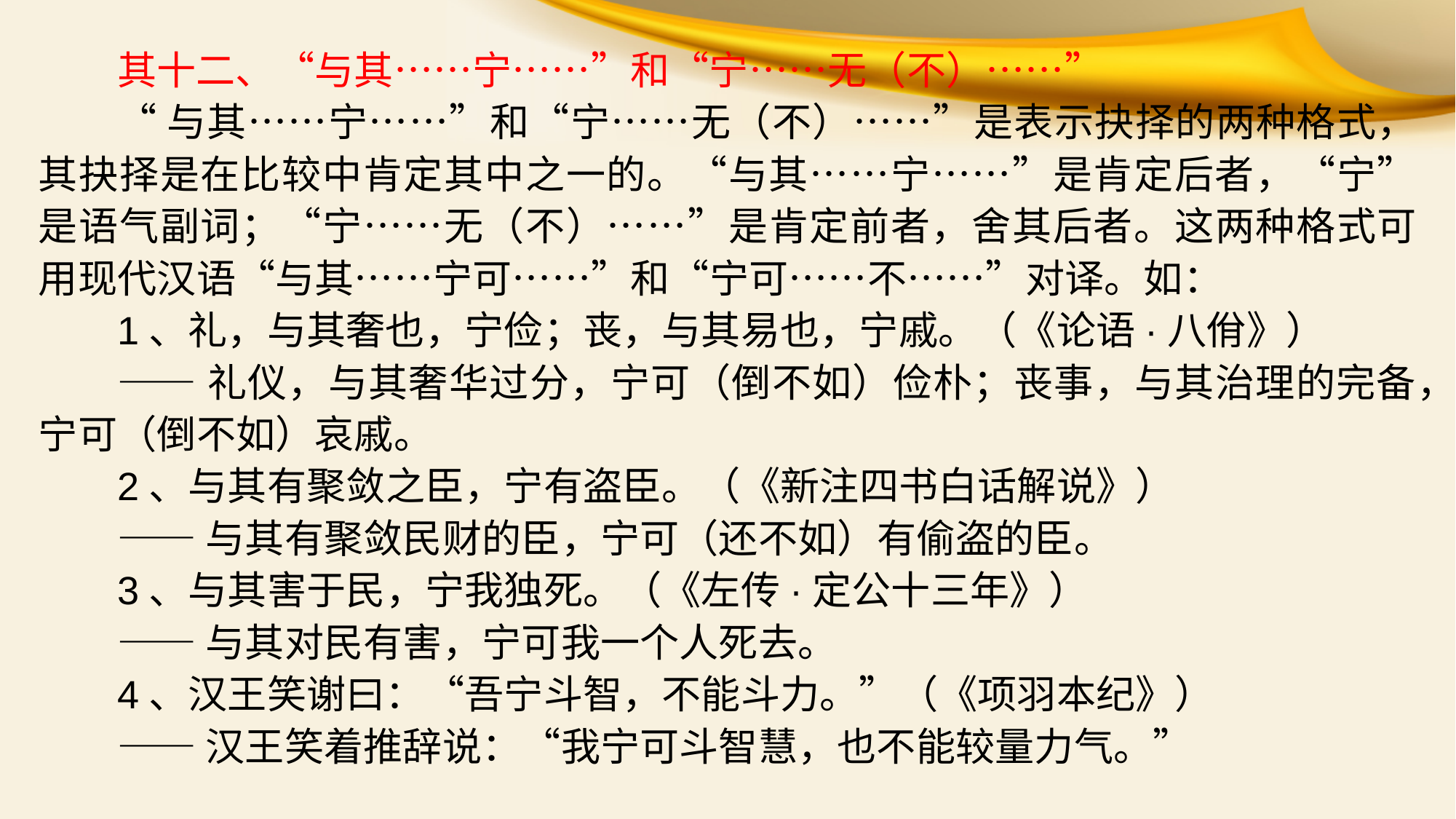

其十二、“与其……宁……”和“宁……无（不）……”
“与其……宁……”和“宁……无（不）……”是表示抉择的两种格式，其抉择是在比较中肯定其中之一的。“与其……宁……”是肯定后者，“宁”是语气副词；“宁……无（不）……”是肯定前者，舍其后者。这两种格式可用现代汉语“与其……宁可……”和“宁可……不……”对译。如：
1、礼，与其奢也，宁俭；丧，与其易也，宁戚。（《论语·八佾》）
——礼仪，与其奢华过分，宁可（倒不如）俭朴；丧事，与其治理的完备，宁可（倒不如）哀戚。
2、与其有聚敛之臣，宁有盗臣。（《新注四书白话解说》）
——与其有聚敛民财的臣，宁可（还不如）有偷盗的臣。
3、与其害于民，宁我独死。（《左传·定公十三年》）
——与其对民有害，宁可我一个人死去。
4、汉王笑谢曰：“吾宁斗智，不能斗力。”（《项羽本纪》）
——汉王笑着推辞说：“我宁可斗智慧，也不能较量力气。”